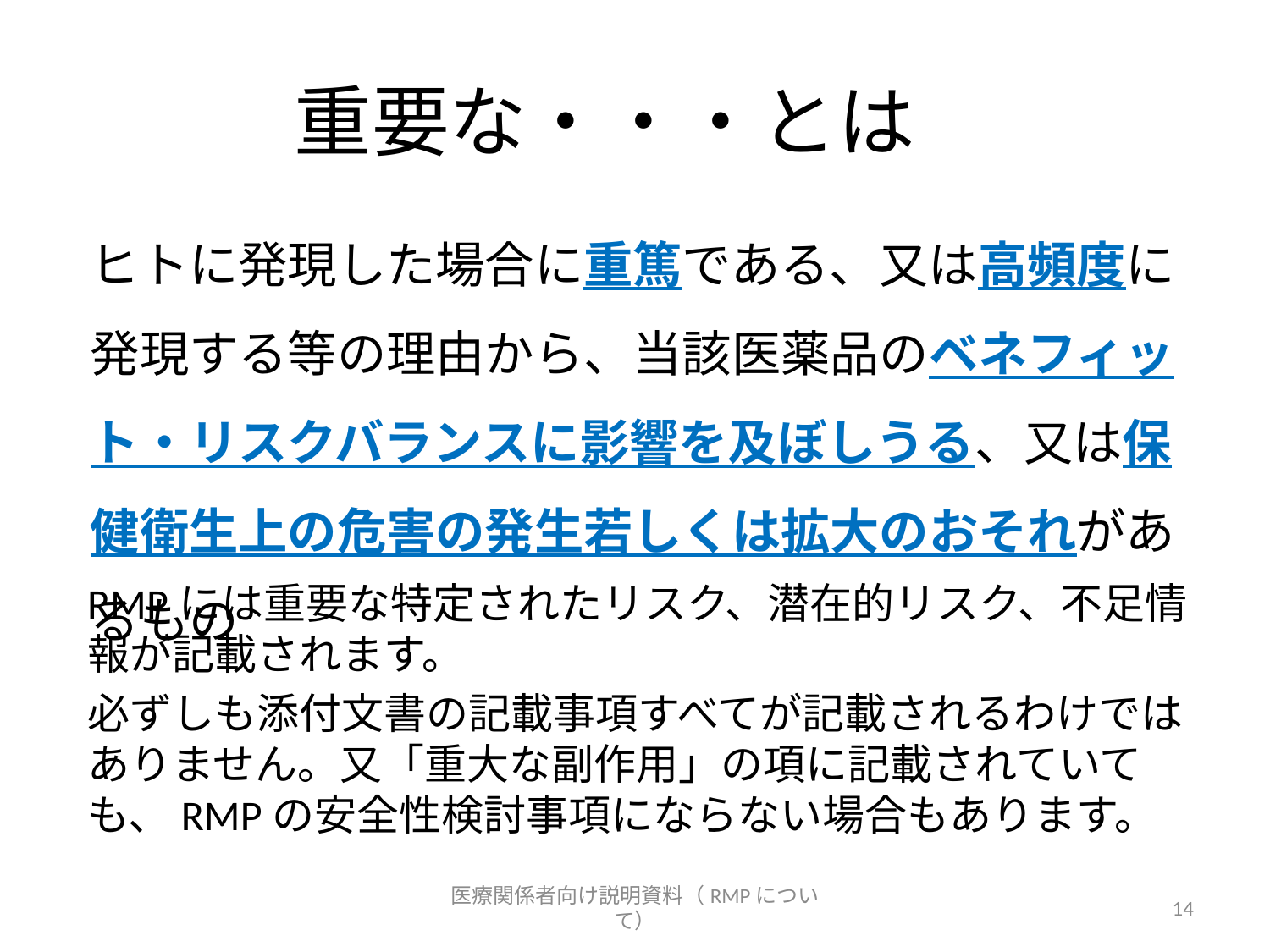

重要な・・・とは
ヒトに発現した場合に重篤である、又は高頻度に発現する等の理由から、当該医薬品のベネフィット・リスクバランスに影響を及ぼしうる、又は保健衛生上の危害の発生若しくは拡大のおそれがあるもの
RMPには重要な特定されたリスク、潜在的リスク、不足情報が記載されます。
必ずしも添付文書の記載事項すべてが記載されるわけではありません。又「重大な副作用」の項に記載されていても、RMPの安全性検討事項にならない場合もあります。
医療関係者向け説明資料（RMPについて）
14